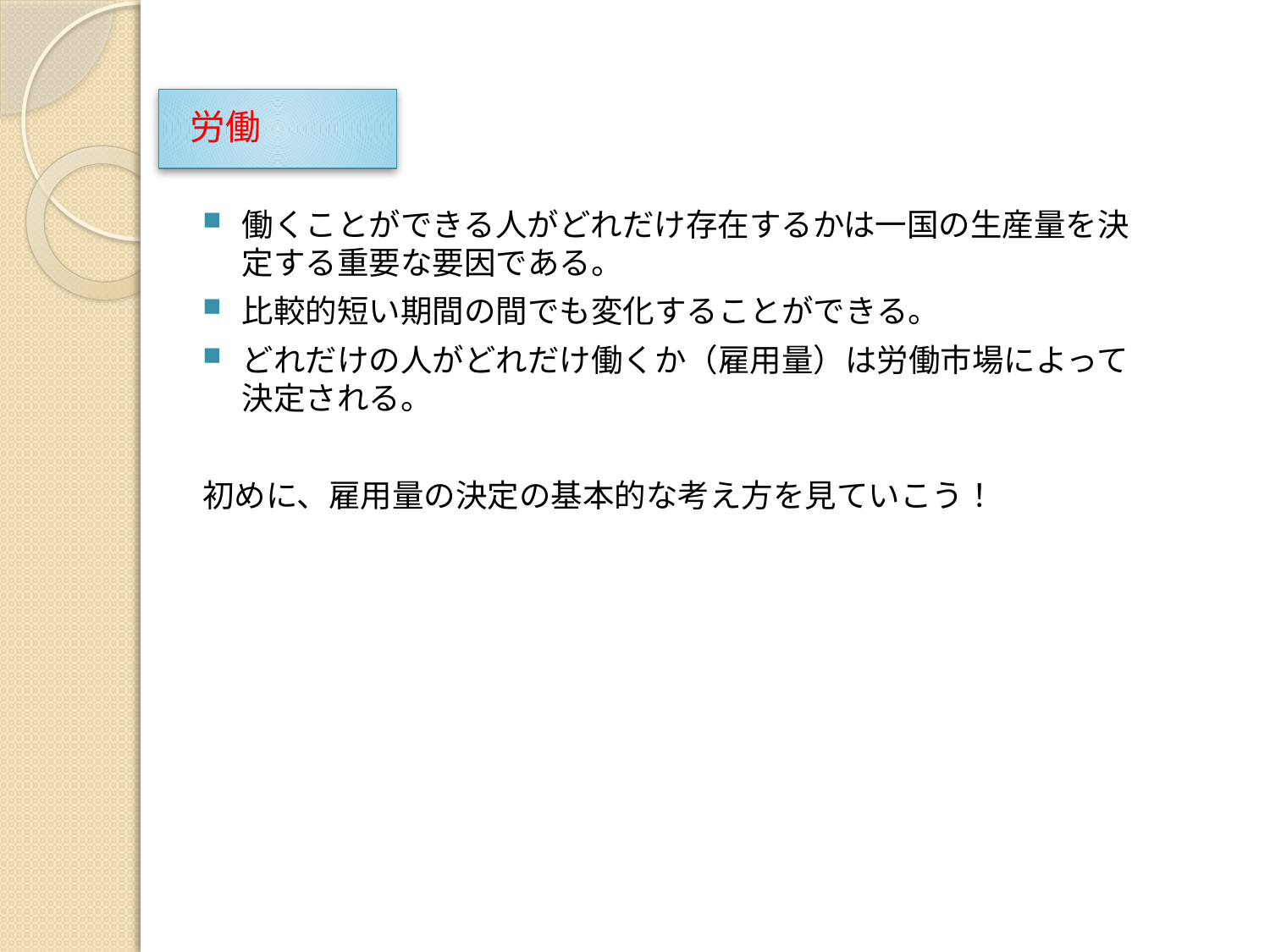

# 労働
働くことができる人がどれだけ存在するかは一国の生産量を決定する重要な要因である。
比較的短い期間の間でも変化することができる。
どれだけの人がどれだけ働くか（雇用量）は労働市場によって決定される。

初めに、雇用量の決定の基本的な考え方を見ていこう！